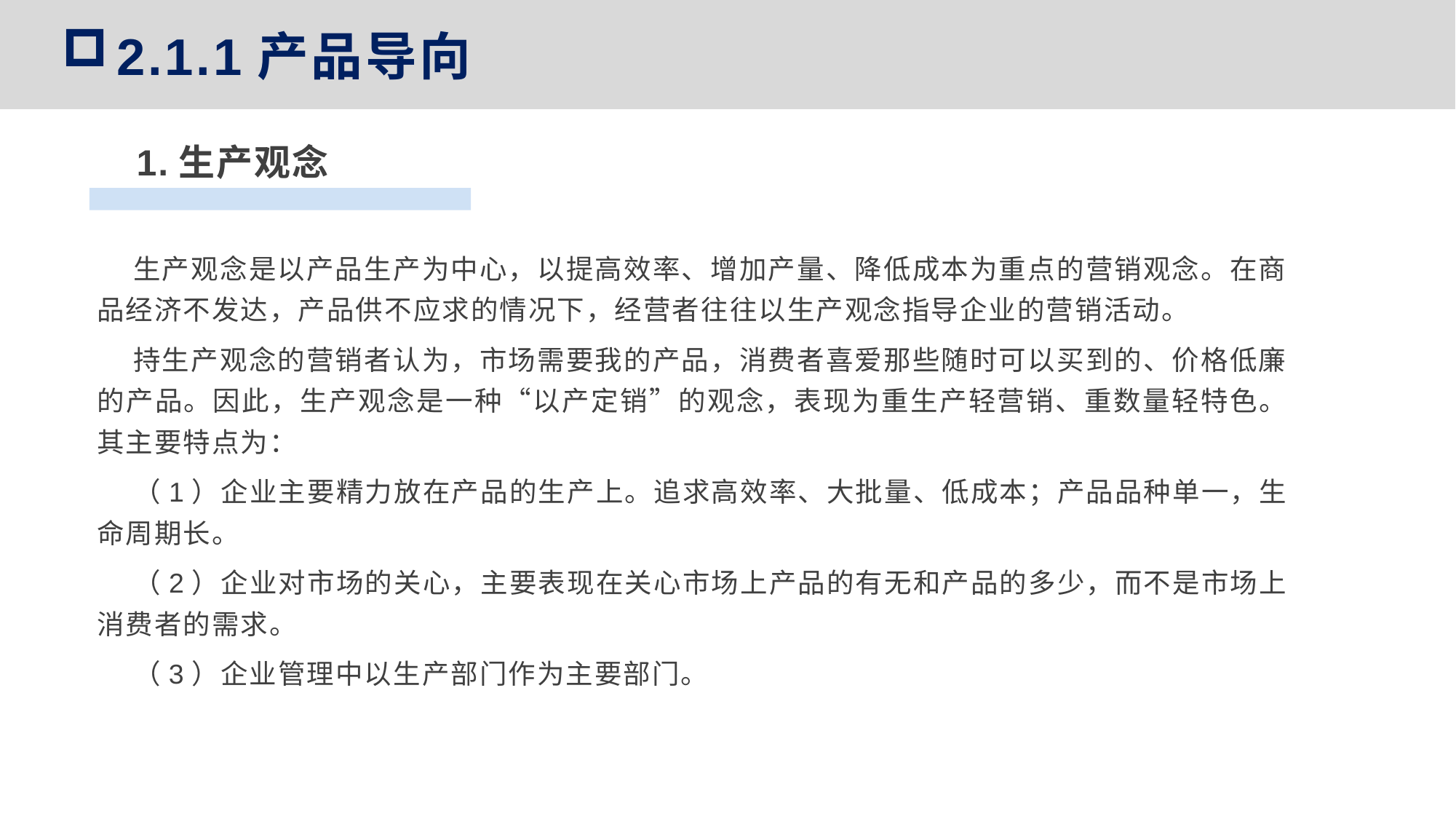

2.1.1产品导向
1.生产观念

生产观念是以产品生产为中心，以提高效率、增加产量、降低成本为重点的营销观念。在商品经济不发达，产品供不应求的情况下，经营者往往以生产观念指导企业的营销活动。
持生产观念的营销者认为，市场需要我的产品，消费者喜爱那些随时可以买到的、价格低廉的产品。因此，生产观念是一种“以产定销”的观念，表现为重生产轻营销、重数量轻特色。其主要特点为：
（1）企业主要精力放在产品的生产上。追求高效率、大批量、低成本；产品品种单一，生命周期长。
（2）企业对市场的关心，主要表现在关心市场上产品的有无和产品的多少，而不是市场上消费者的需求。
（3）企业管理中以生产部门作为主要部门。